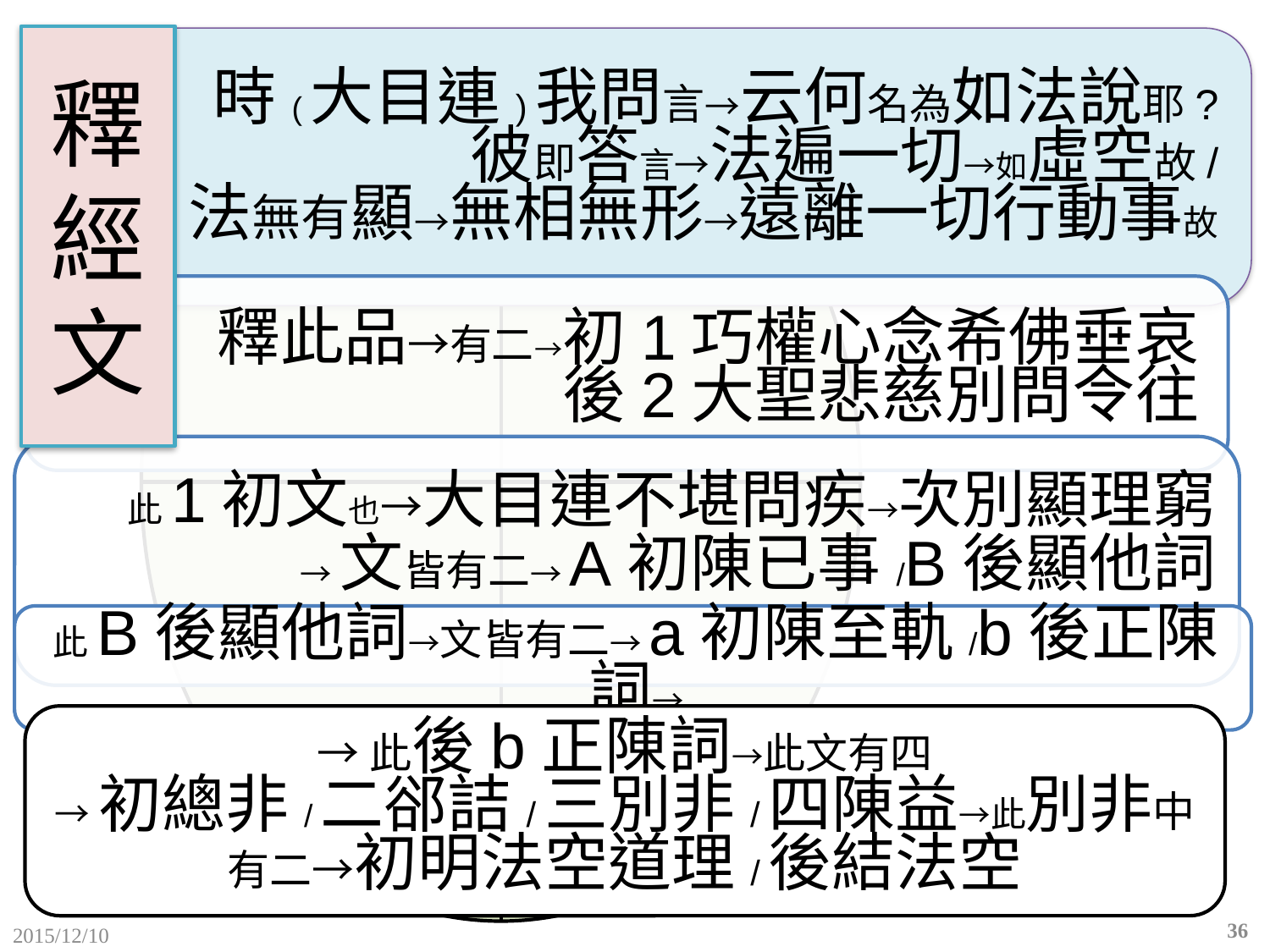

# 釋 經 文
時(大目連)我問言→云何名為如法說耶?
彼即答言→法遍一切→如虛空故/
法無有顯→無相無形→遠離一切行動事故
釋此品→有二→初1巧權心念希佛垂哀
後2大聖悲慈別問令往
此1初文也→大目連不堪問疾→次別顯理窮
→文皆有二→A初陳已事/B後顯他詞
此B後顯他詞→文皆有二→a初陳至軌/b後正陳詞→
→此後b正陳詞→此文有四
→初總非/二郤詰/三別非/四陳益→此別非中有二→初明法空道理/後結法空
36
2015/12/10